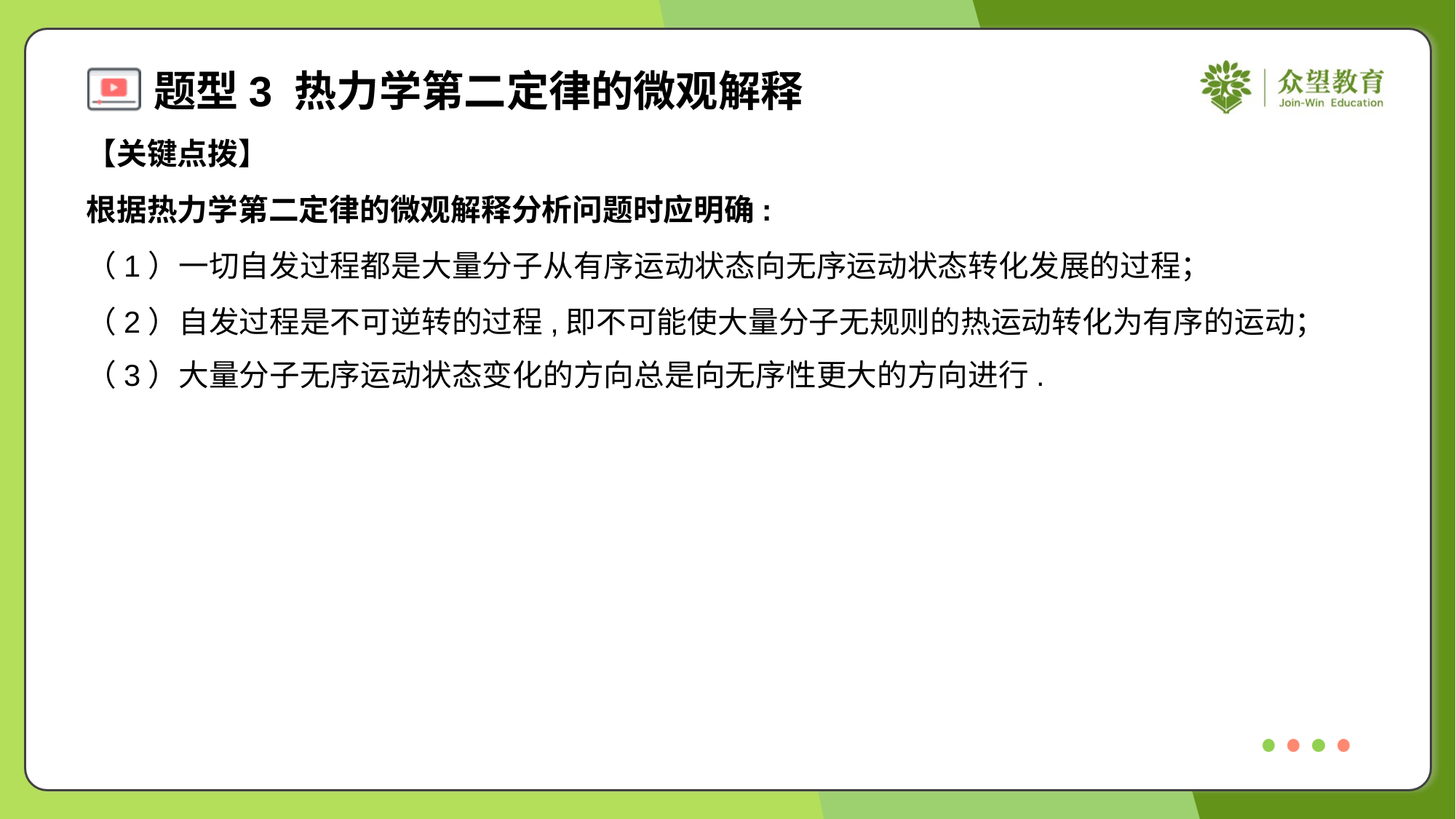

【关键点拨】
根据热力学第二定律的微观解释分析问题时应明确:
（1）一切自发过程都是大量分子从有序运动状态向无序运动状态转化发展的过程；
（2）自发过程是不可逆转的过程,即不可能使大量分子无规则的热运动转化为有序的运动；
（3）大量分子无序运动状态变化的方向总是向无序性更大的方向进行.